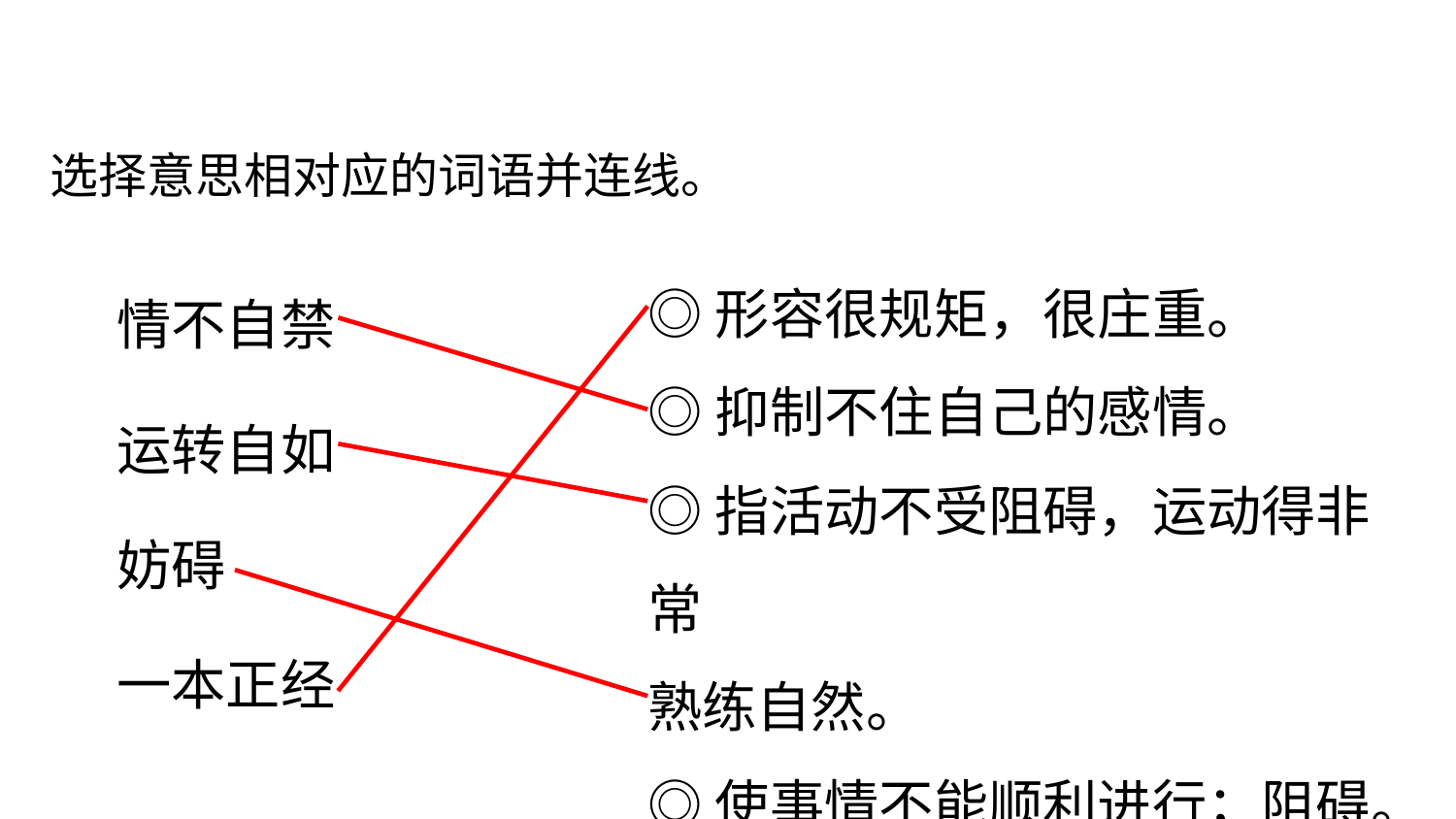

选择意思相对应的词语并连线。
◎形容很规矩，很庄重。
◎抑制不住自己的感情。
◎指活动不受阻碍，运动得非常
熟练自然。
◎使事情不能顺利进行；阻碍。
情不自禁
运转自如
妨碍
一本正经